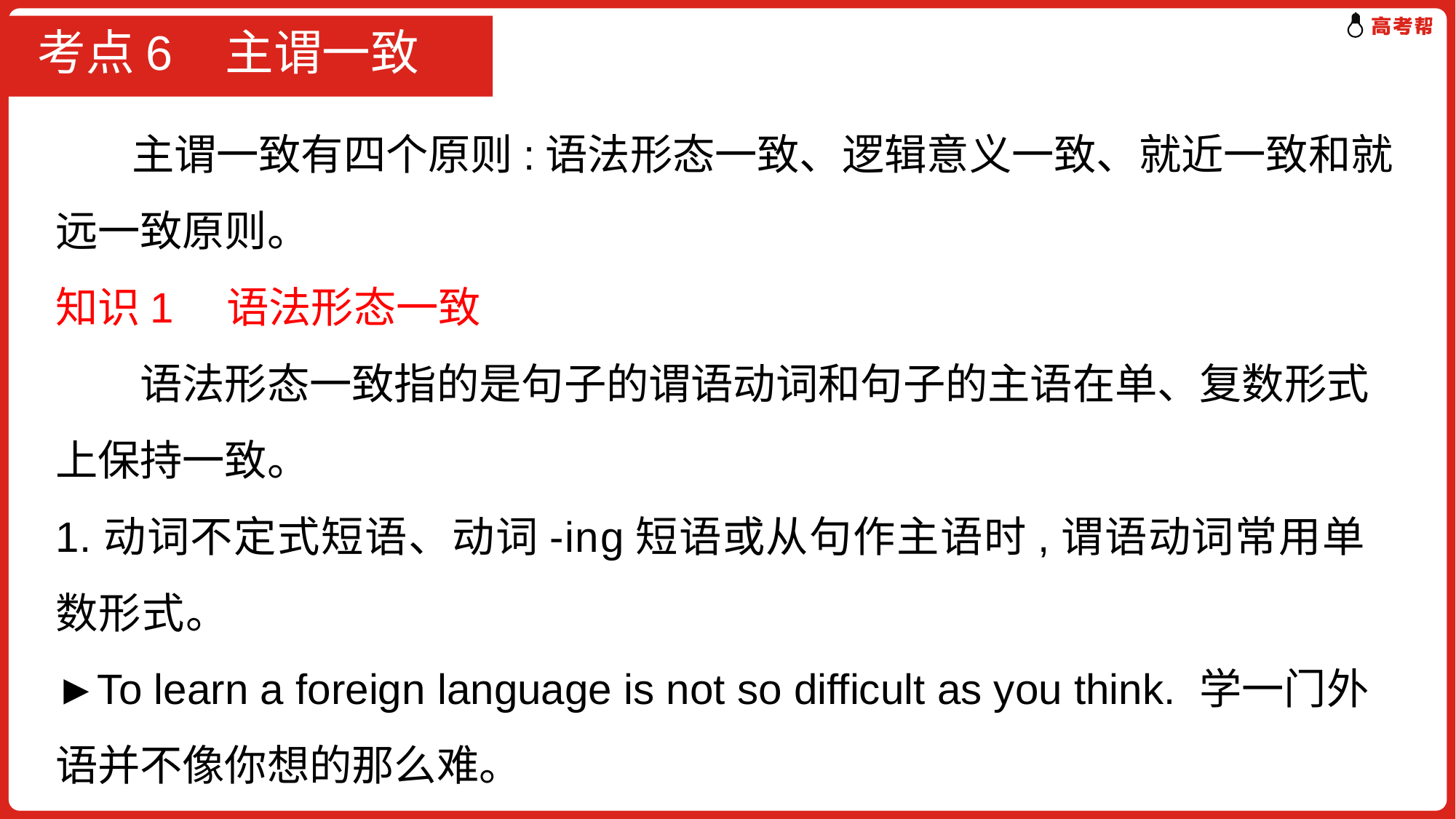

# 考点6   主谓一致
       主谓一致有四个原则:语法形态一致、逻辑意义一致、就近一致和就远一致原则。
知识1　语法形态一致
　　语法形态一致指的是句子的谓语动词和句子的主语在单、复数形式上保持一致。
1.动词不定式短语、动词-ing短语或从句作主语时,谓语动词常用单数形式。
►To learn a foreign language is not so difficult as you think. 学一门外语并不像你想的那么难。